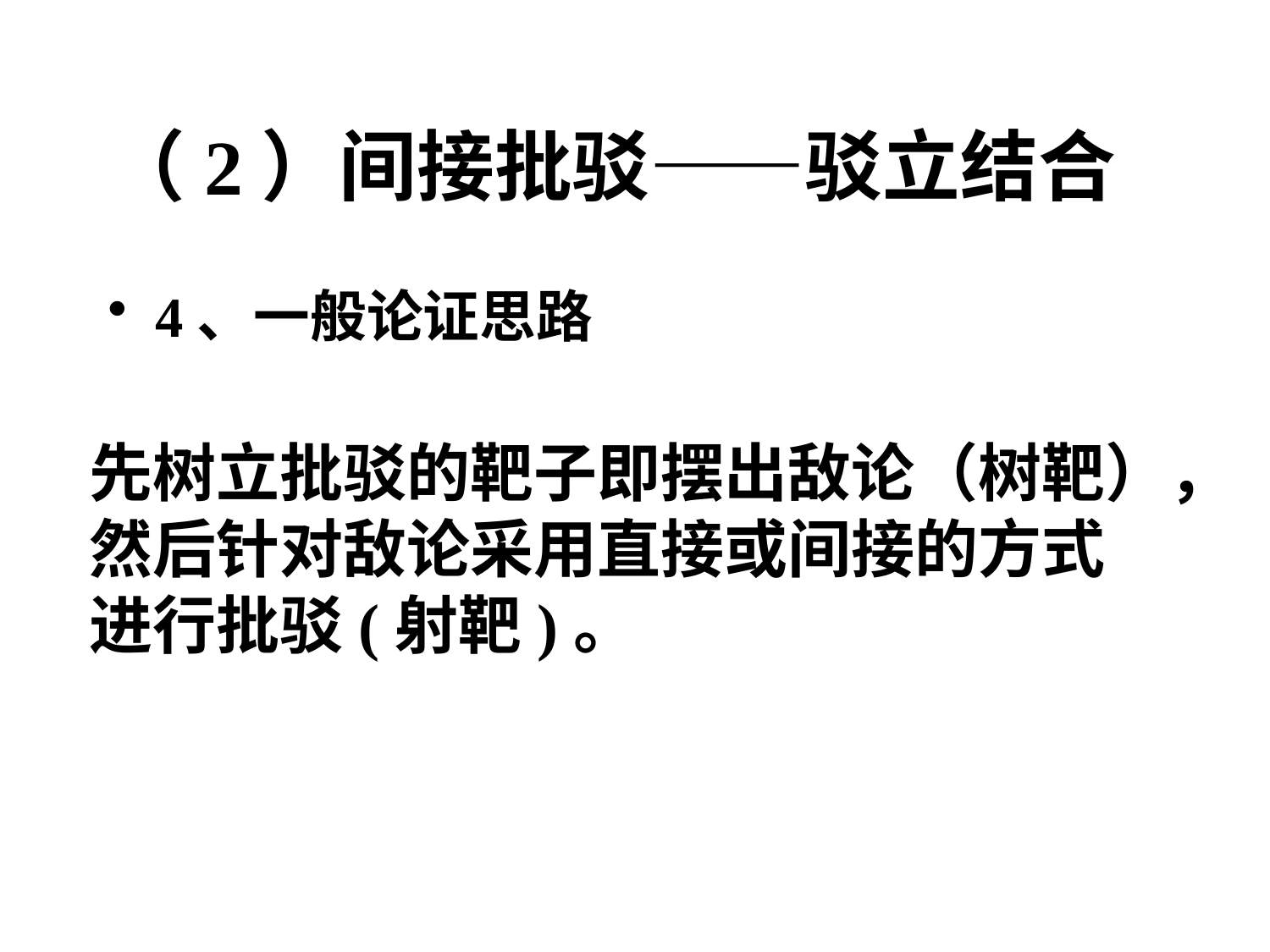

# （2）间接批驳——驳立结合
4、一般论证思路

先树立批驳的靶子即摆出敌论（树靶），
然后针对敌论采用直接或间接的方式
进行批驳(射靶)。